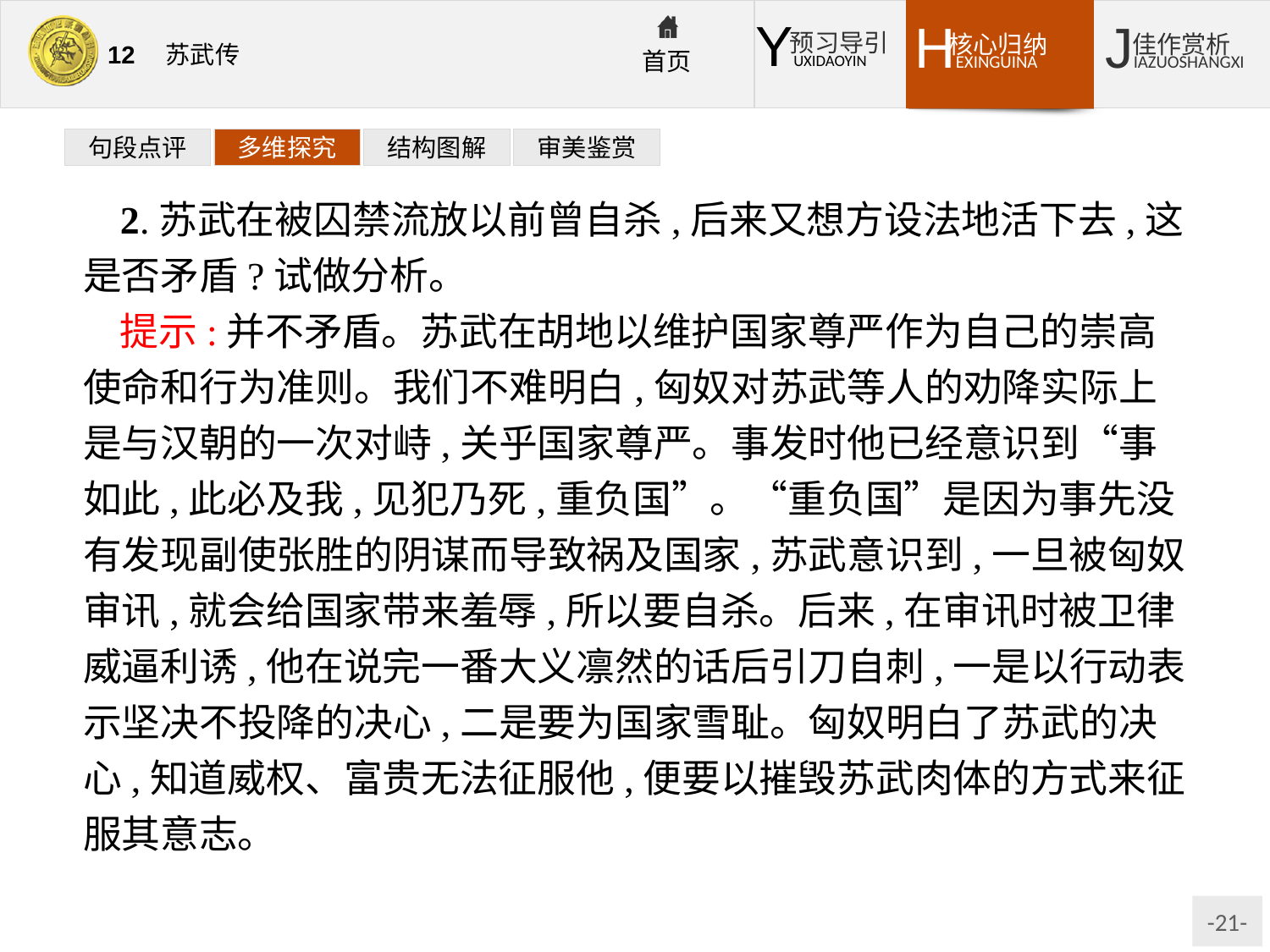

句段点评
多维探究
结构图解
审美鉴赏
2.苏武在被囚禁流放以前曾自杀,后来又想方设法地活下去,这是否矛盾?试做分析。
提示:并不矛盾。苏武在胡地以维护国家尊严作为自己的崇高使命和行为准则。我们不难明白,匈奴对苏武等人的劝降实际上是与汉朝的一次对峙,关乎国家尊严。事发时他已经意识到“事如此,此必及我,见犯乃死,重负国”。“重负国”是因为事先没有发现副使张胜的阴谋而导致祸及国家,苏武意识到,一旦被匈奴审讯,就会给国家带来羞辱,所以要自杀。后来,在审讯时被卫律威逼利诱,他在说完一番大义凛然的话后引刀自刺,一是以行动表示坚决不投降的决心,二是要为国家雪耻。匈奴明白了苏武的决心,知道威权、富贵无法征服他,便要以摧毁苏武肉体的方式来征服其意志。